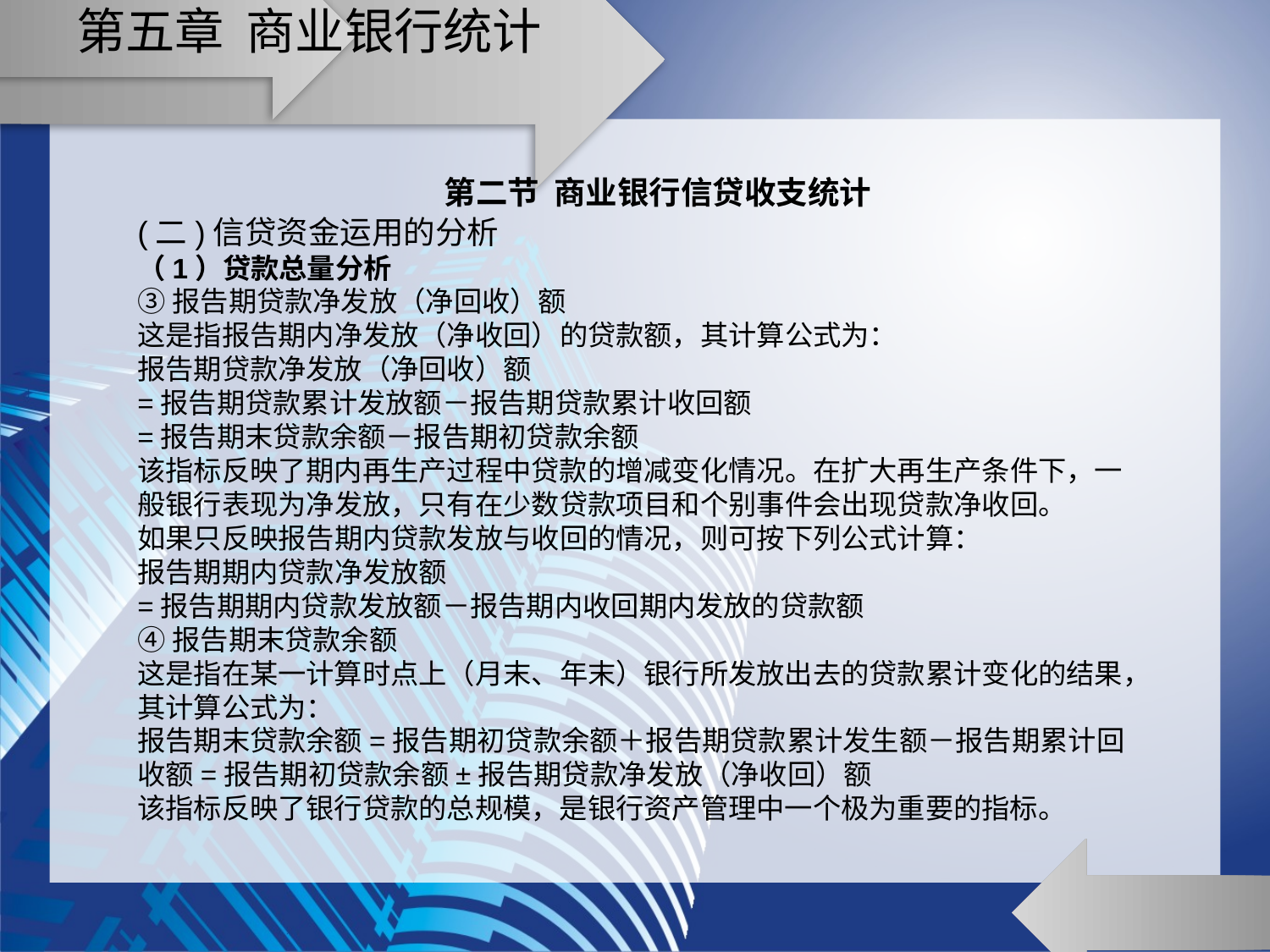

# 第五章  商业银行统计
第二节  商业银行信贷收支统计
(二)信贷资金运用的分析
（1）贷款总量分析
③报告期贷款净发放（净回收）额
这是指报告期内净发放（净收回）的贷款额，其计算公式为：
报告期贷款净发放（净回收）额
=报告期贷款累计发放额－报告期贷款累计收回额
=报告期末贷款余额－报告期初贷款余额
该指标反映了期内再生产过程中贷款的增减变化情况。在扩大再生产条件下，一般银行表现为净发放，只有在少数贷款项目和个别事件会出现贷款净收回。
如果只反映报告期内贷款发放与收回的情况，则可按下列公式计算：
报告期期内贷款净发放额
=报告期期内贷款发放额－报告期内收回期内发放的贷款额
④报告期末贷款余额
这是指在某一计算时点上（月末、年末）银行所发放出去的贷款累计变化的结果，其计算公式为：
报告期末贷款余额=报告期初贷款余额＋报告期贷款累计发生额－报告期累计回收额=报告期初贷款余额±报告期贷款净发放（净收回）额
该指标反映了银行贷款的总规模，是银行资产管理中一个极为重要的指标。